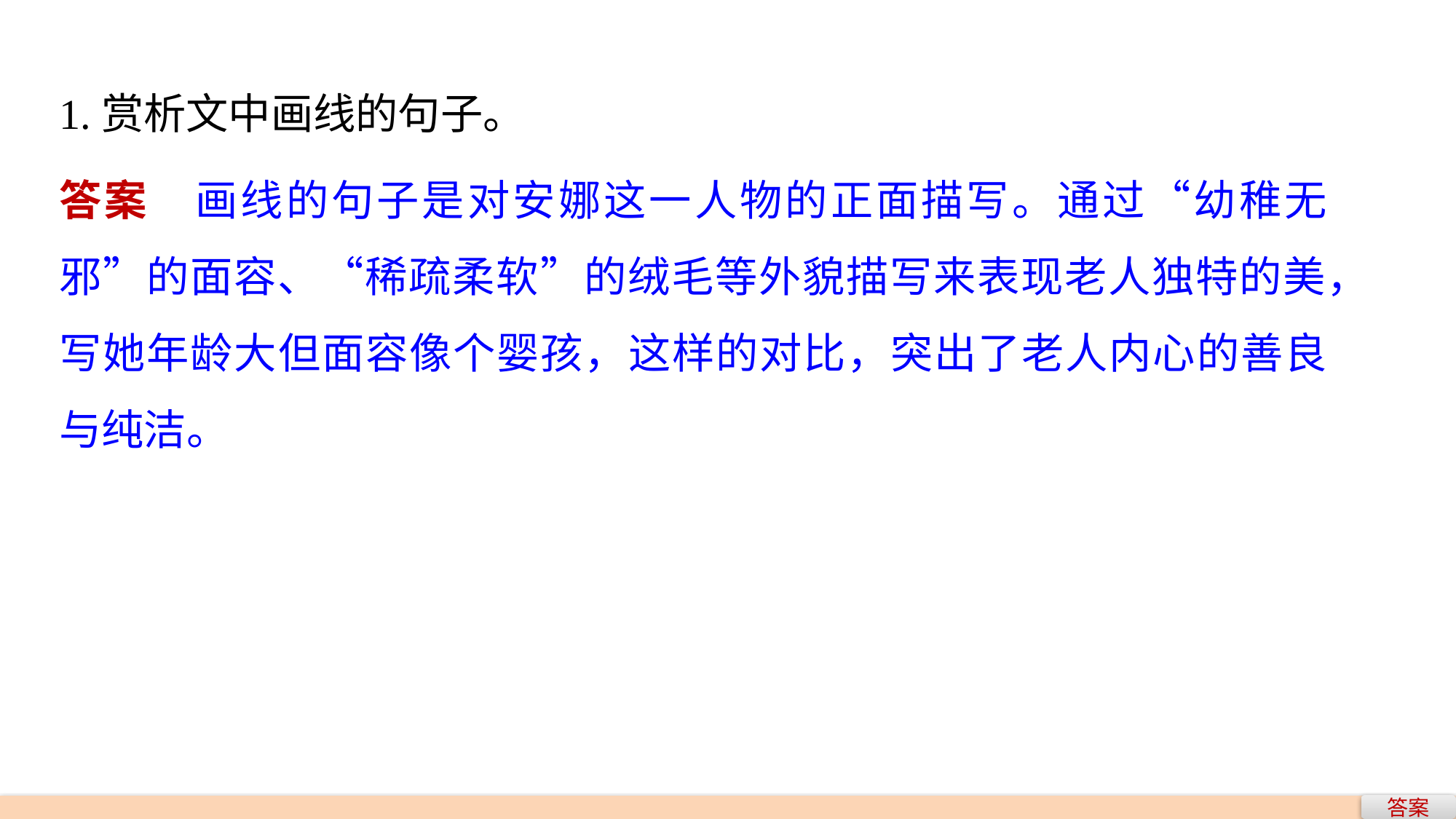

1.赏析文中画线的句子。
答案　画线的句子是对安娜这一人物的正面描写。通过“幼稚无邪”的面容、“稀疏柔软”的绒毛等外貌描写来表现老人独特的美，写她年龄大但面容像个婴孩，这样的对比，突出了老人内心的善良与纯洁。
答案